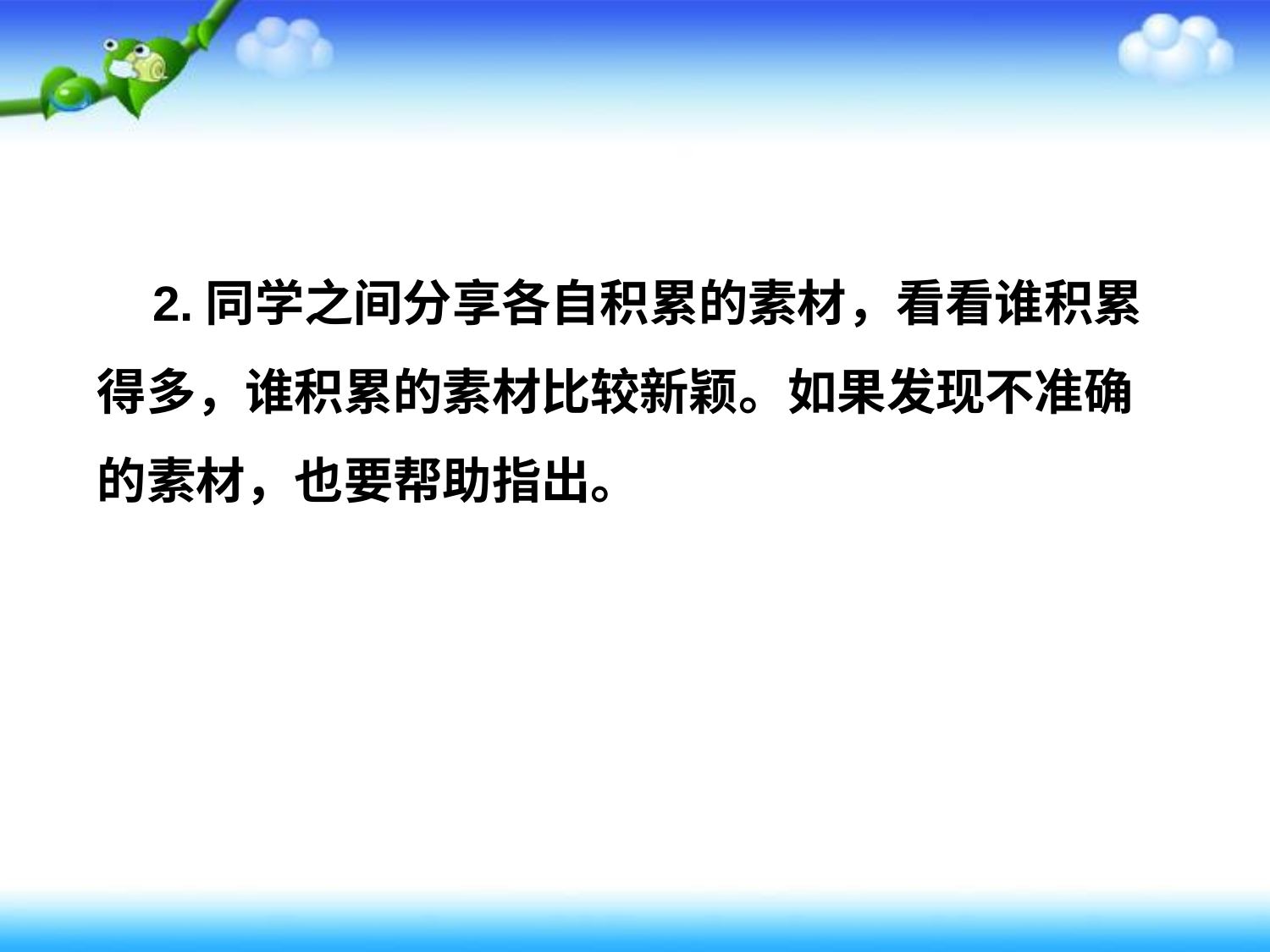

2.同学之间分享各自积累的素材，看看谁积累得多，谁积累的素材比较新颖。如果发现不准确的素材，也要帮助指出。